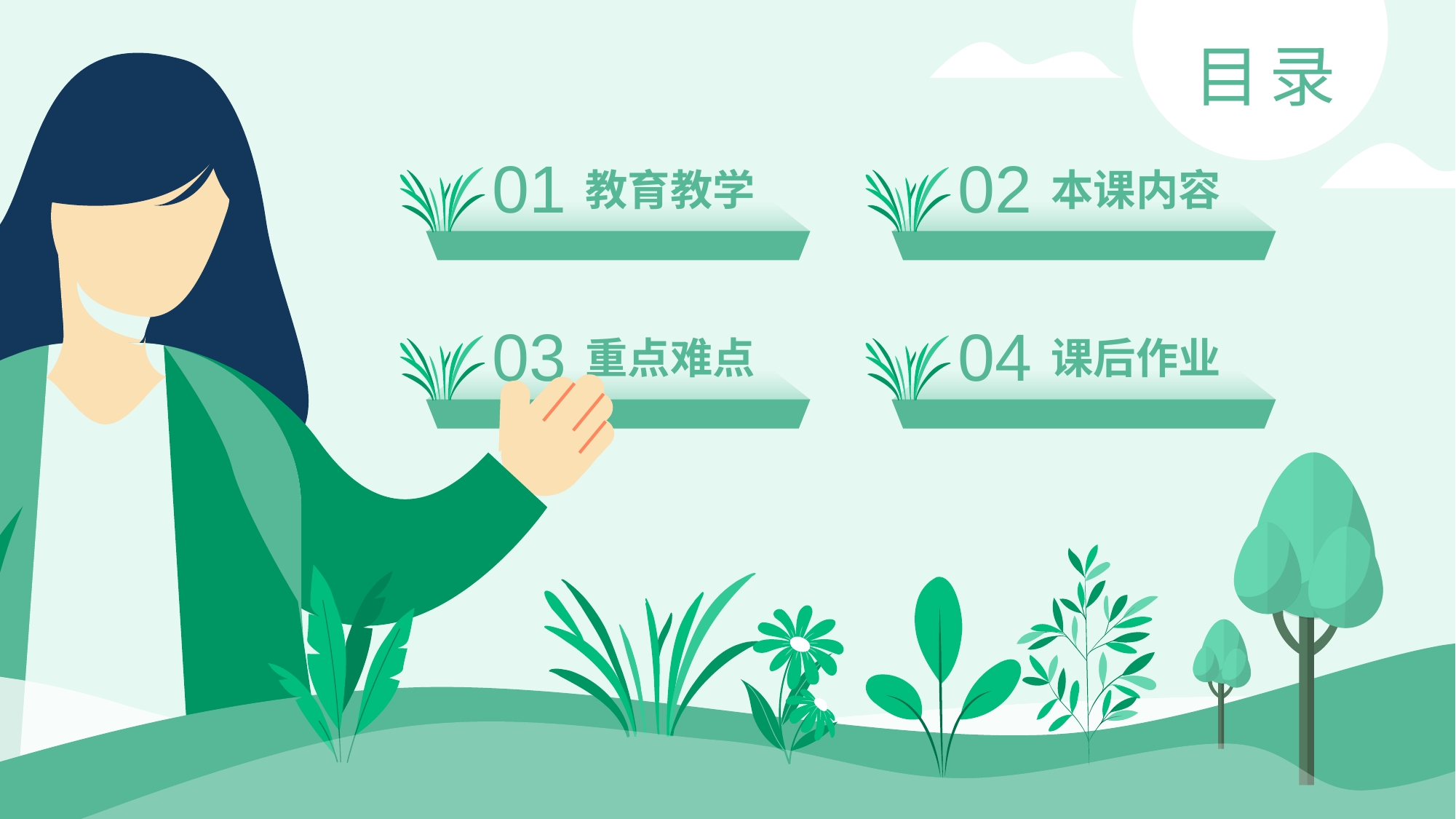

目录

01
教育教学

02
本课内容

03
重点难点

04
课后作业